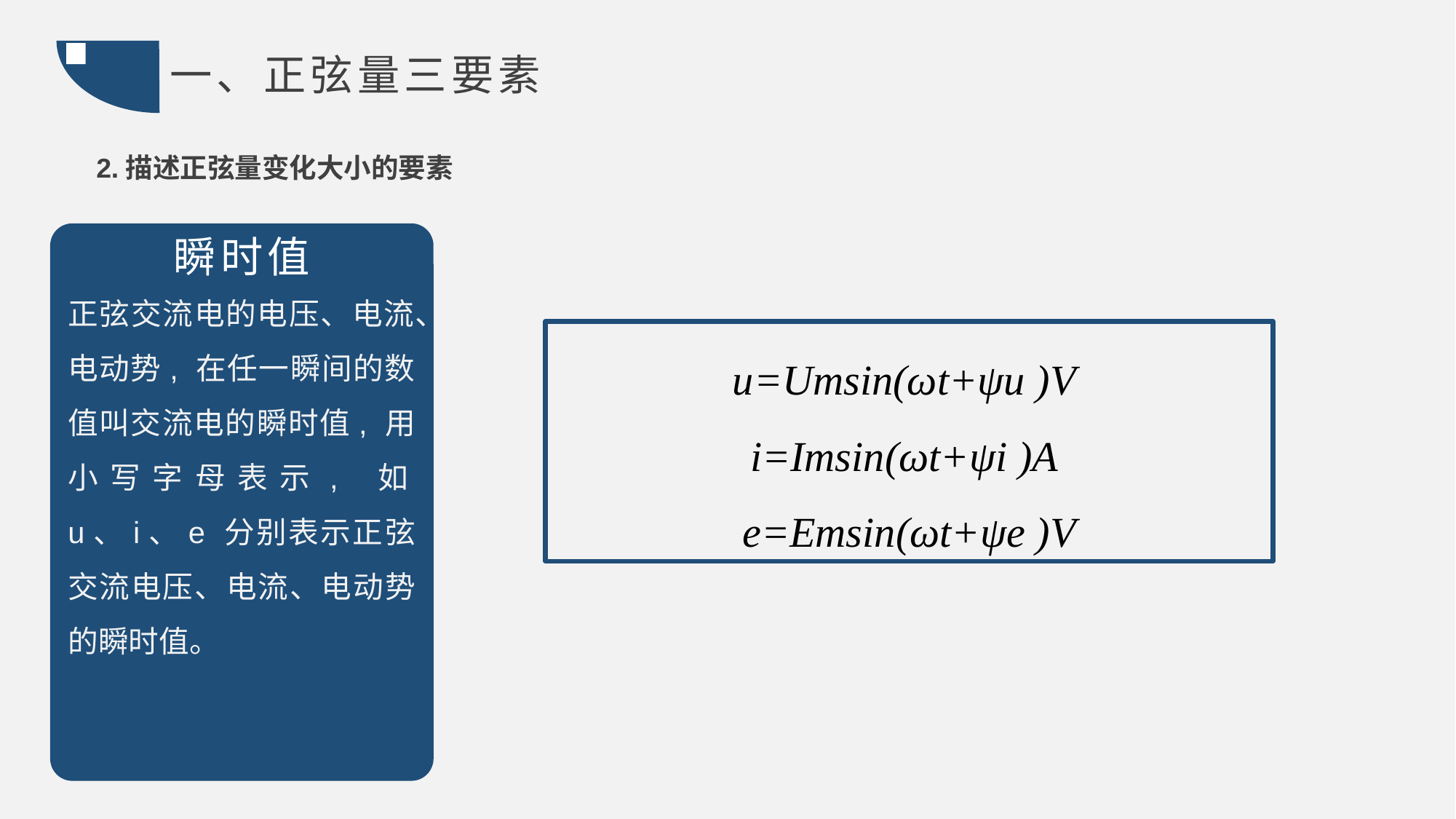

一、正弦量三要素
2.描述正弦量变化大小的要素

瞬时值
正弦交流电的电压、电流、电动势, 在任一瞬间的数值叫交流电的瞬时值, 用小写字母表示, 如u、i、e 分别表示正弦交流电压、电流、电动势的瞬时值。

u=Umsin(ωt+ψu )V
i=Imsin(ωt+ψi )A
e=Emsin(ωt+ψe )V